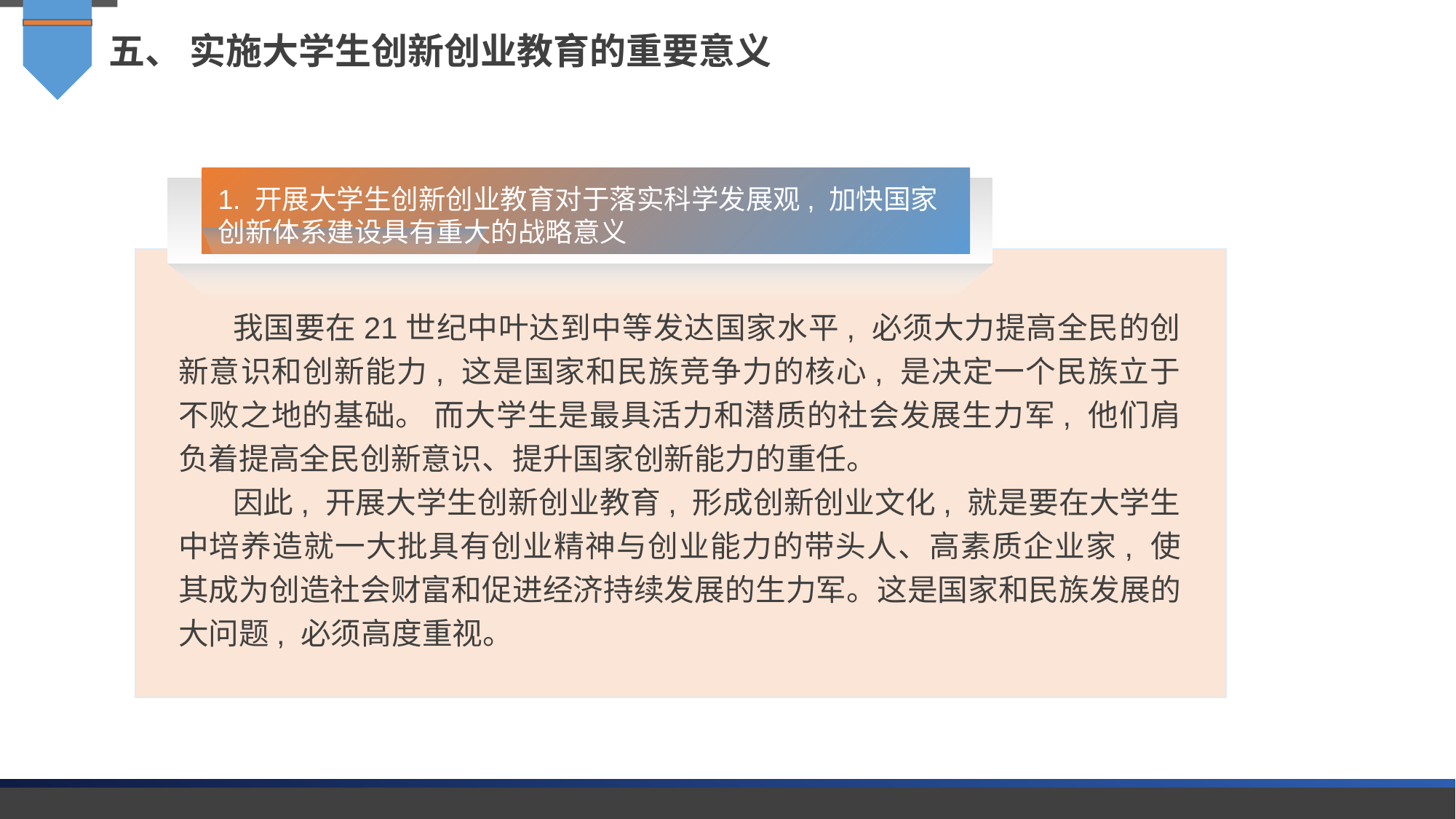

五、 实施大学生创新创业教育的重要意义

1. 开展大学生创新创业教育对于落实科学发展观, 加快国家创新体系建设具有重大的战略意义

我国要在21世纪中叶达到中等发达国家水平, 必须大力提高全民的创新意识和创新能力, 这是国家和民族竞争力的核心, 是决定一个民族立于不败之地的基础。 而大学生是最具活力和潜质的社会发展生力军, 他们肩负着提高全民创新意识、提升国家创新能力的重任。
因此, 开展大学生创新创业教育, 形成创新创业文化, 就是要在大学生中培养造就一大批具有创业精神与创业能力的带头人、高素质企业家, 使其成为创造社会财富和促进经济持续发展的生力军。这是国家和民族发展的大问题, 必须高度重视。